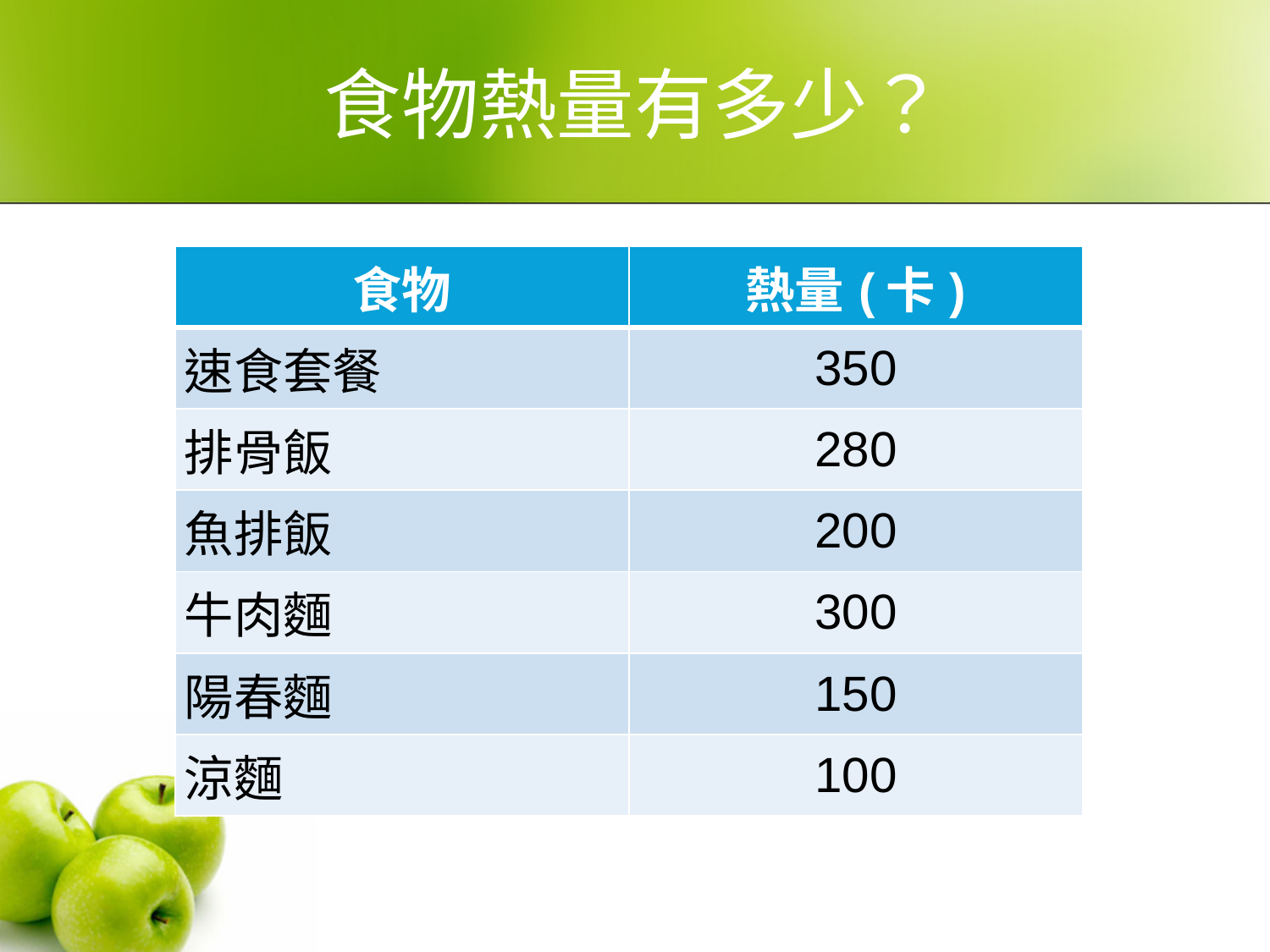

# 食物熱量有多少？
| 食物 | 熱量(卡) |
| --- | --- |
| 速食套餐 | 350 |
| 排骨飯 | 280 |
| 魚排飯 | 200 |
| 牛肉麵 | 300 |
| 陽春麵 | 150 |
| 涼麵 | 100 |